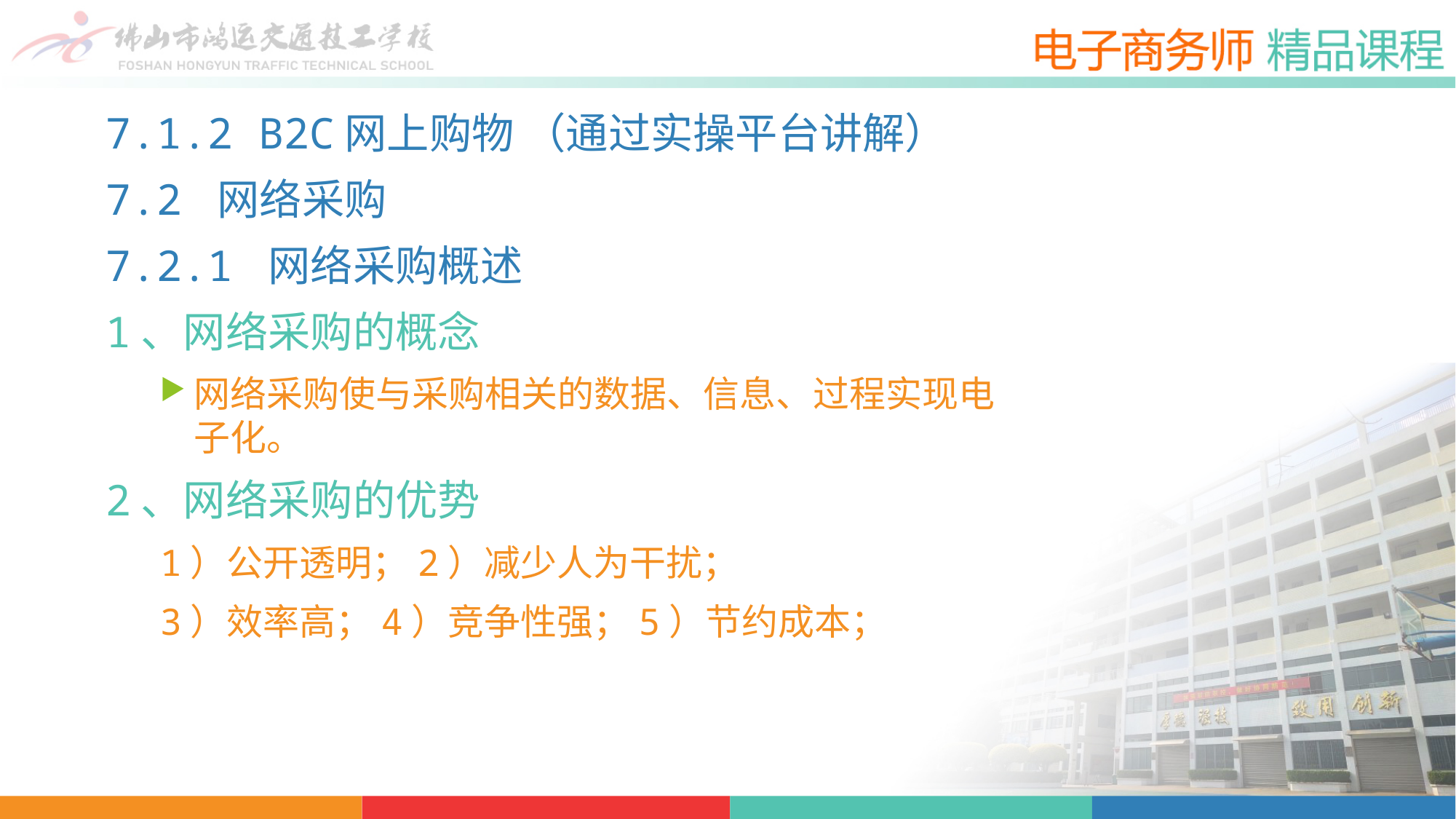

7.1.2 B2C网上购物 （通过实操平台讲解）
7.2 网络采购
7.2.1 网络采购概述
1、网络采购的概念
网络采购使与采购相关的数据、信息、过程实现电子化。
2、网络采购的优势
1）公开透明；2）减少人为干扰；
3）效率高；4）竞争性强；5）节约成本；